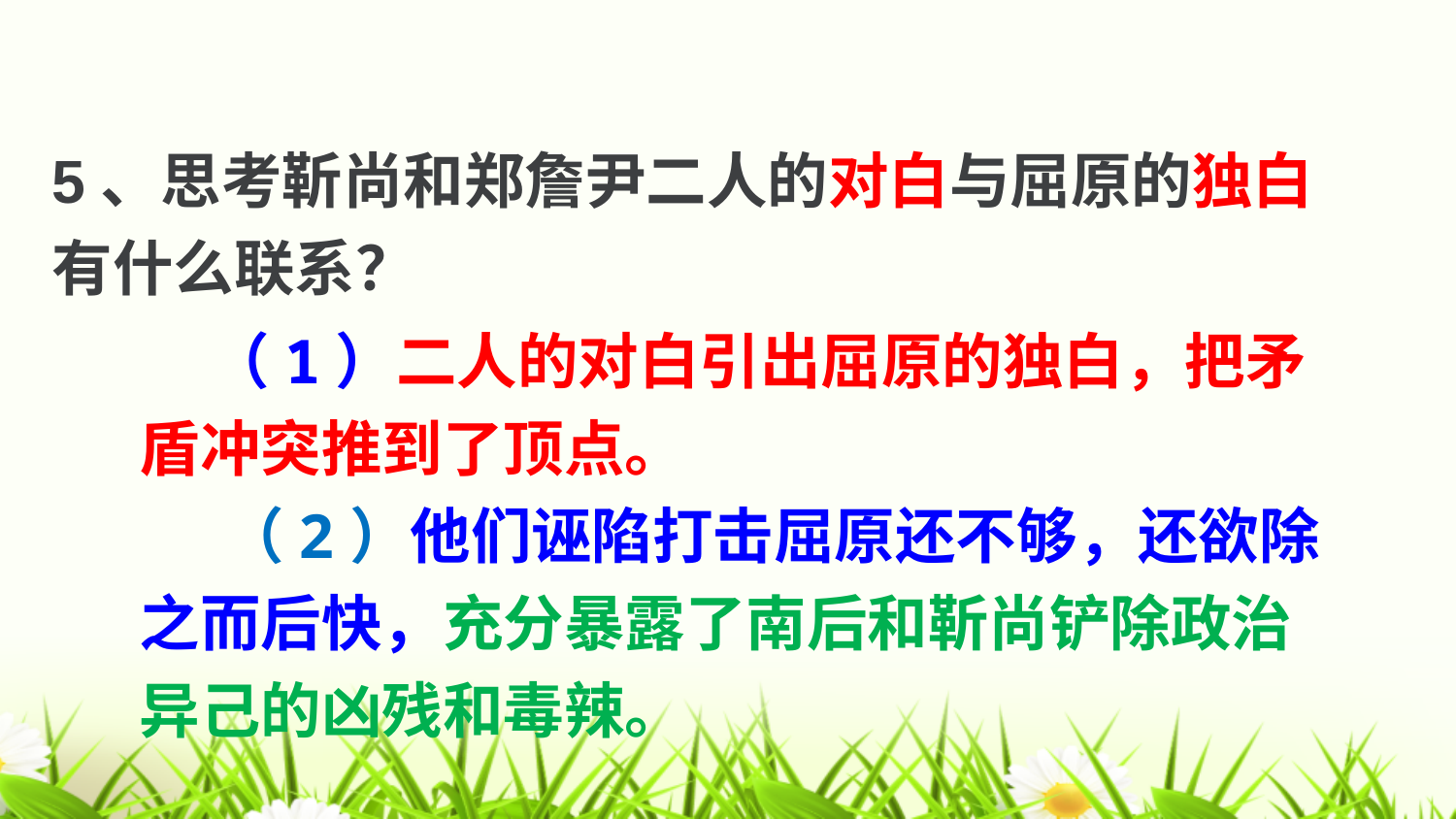

5、思考靳尚和郑詹尹二人的对白与屈原的独白有什么联系？
    （1）二人的对白引出屈原的独白，把矛盾冲突推到了顶点。
     （2）他们诬陷打击屈原还不够，还欲除之而后快，充分暴露了南后和靳尚铲除政治异己的凶残和毒辣。